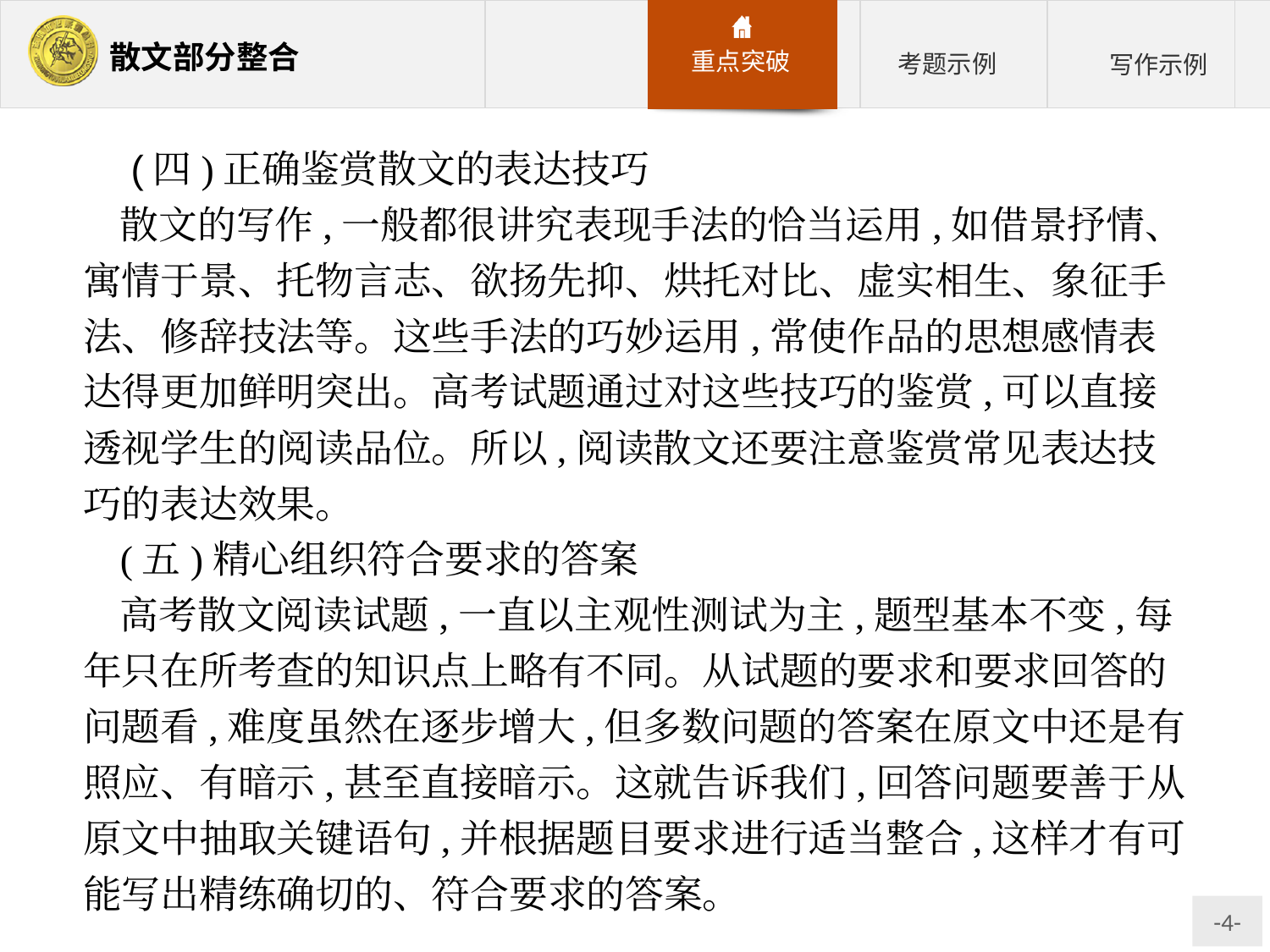

(四)正确鉴赏散文的表达技巧
散文的写作,一般都很讲究表现手法的恰当运用,如借景抒情、寓情于景、托物言志、欲扬先抑、烘托对比、虚实相生、象征手法、修辞技法等。这些手法的巧妙运用,常使作品的思想感情表达得更加鲜明突出。高考试题通过对这些技巧的鉴赏,可以直接透视学生的阅读品位。所以,阅读散文还要注意鉴赏常见表达技巧的表达效果。
(五)精心组织符合要求的答案
高考散文阅读试题,一直以主观性测试为主,题型基本不变,每年只在所考查的知识点上略有不同。从试题的要求和要求回答的问题看,难度虽然在逐步增大,但多数问题的答案在原文中还是有照应、有暗示,甚至直接暗示。这就告诉我们,回答问题要善于从原文中抽取关键语句,并根据题目要求进行适当整合,这样才有可能写出精练确切的、符合要求的答案。